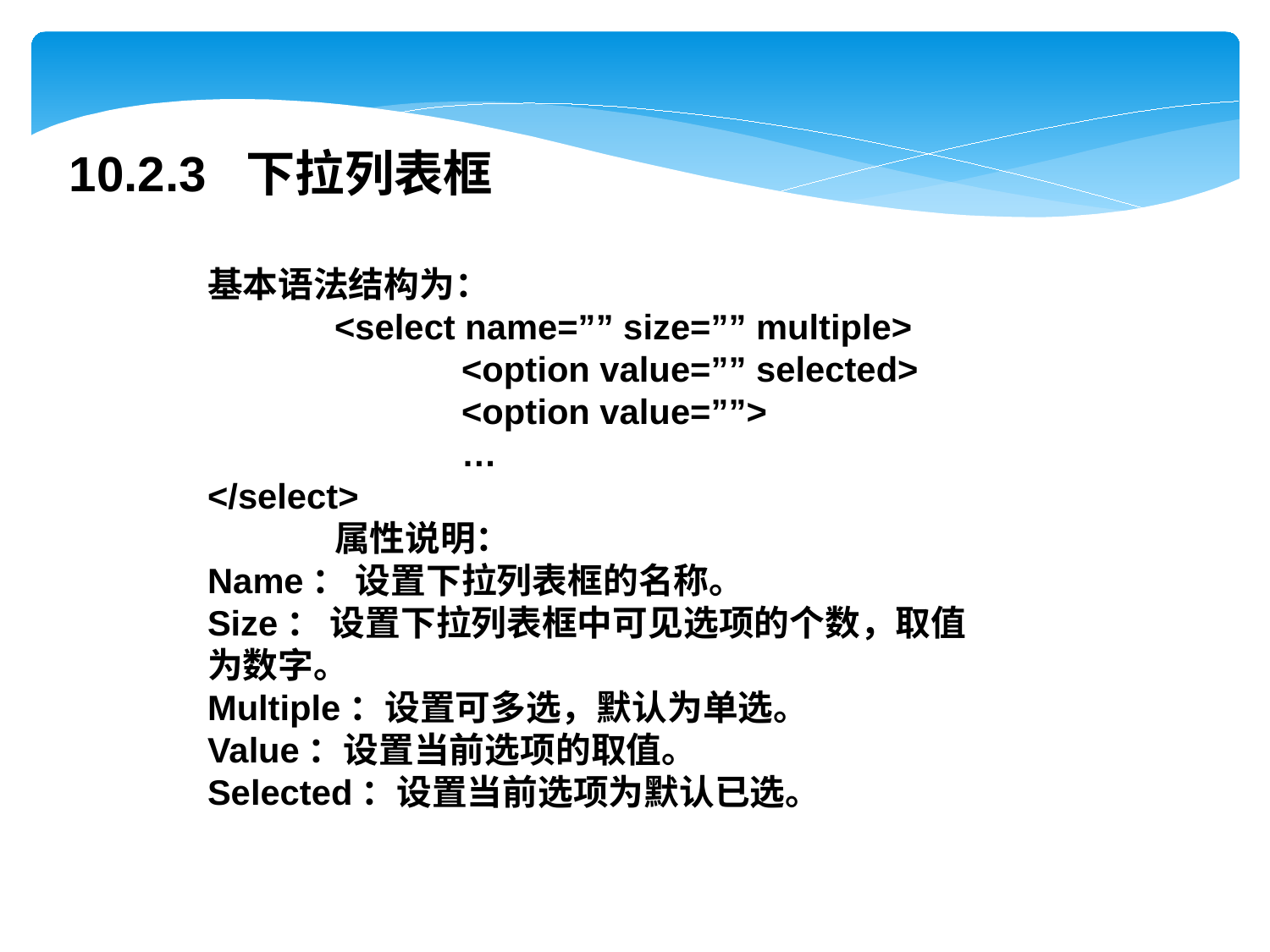

10.2.3  下拉列表框
基本语法结构为：
	<select name=”” size=”” multiple>
		<option value=”” selected>
		<option value=””>
		…
</select>
	属性说明：
Name： 设置下拉列表框的名称。
Size： 设置下拉列表框中可见选项的个数，取值为数字。
Multiple：设置可多选，默认为单选。
Value：设置当前选项的取值。
Selected：设置当前选项为默认已选。